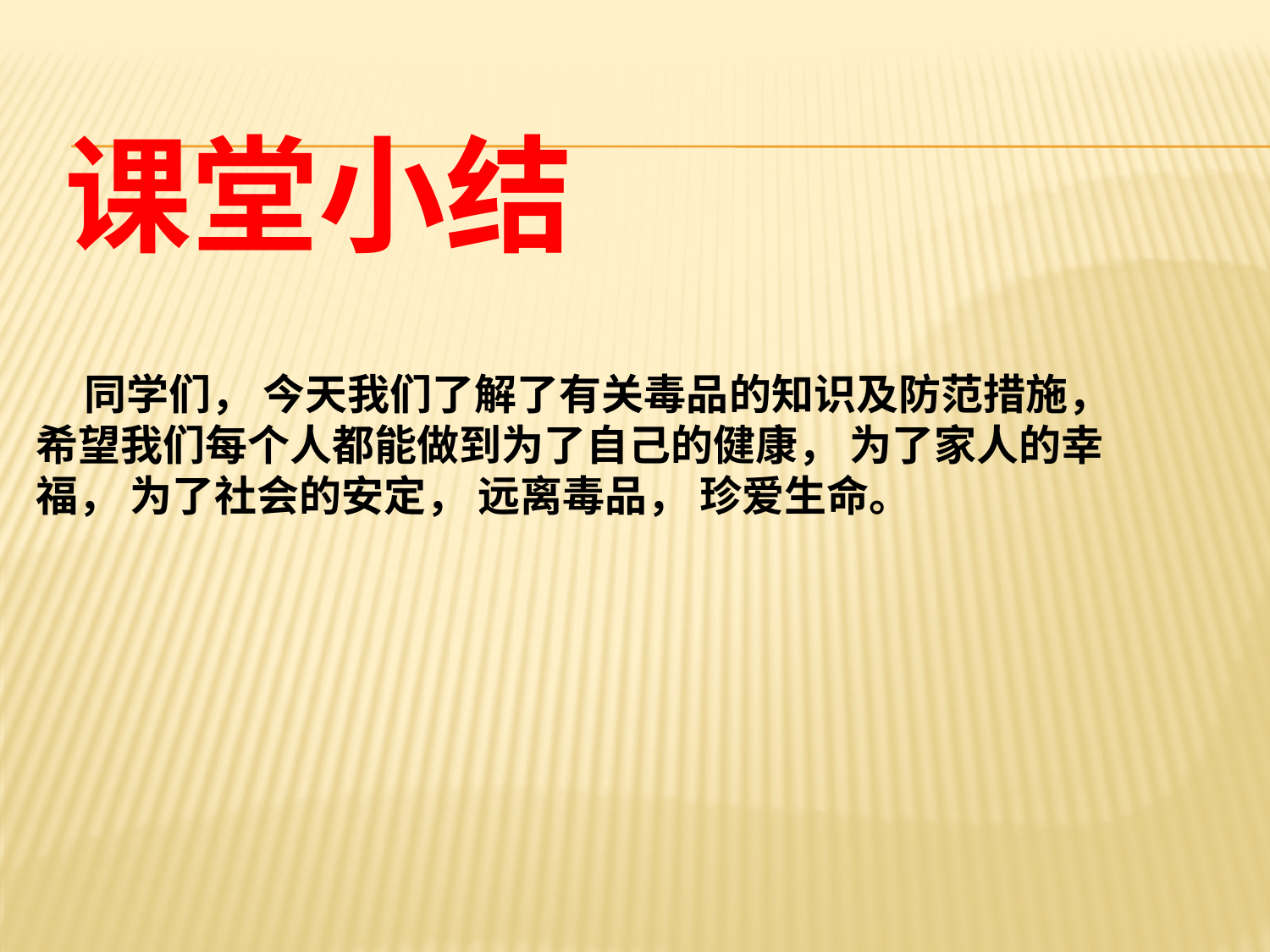

课堂小结
 同学们， 今天我们了解了有关毒品的知识及防范措施， 希望我们每个人都能做到为了自己的健康， 为了家人的幸福， 为了社会的安定， 远离毒品， 珍爱生命。